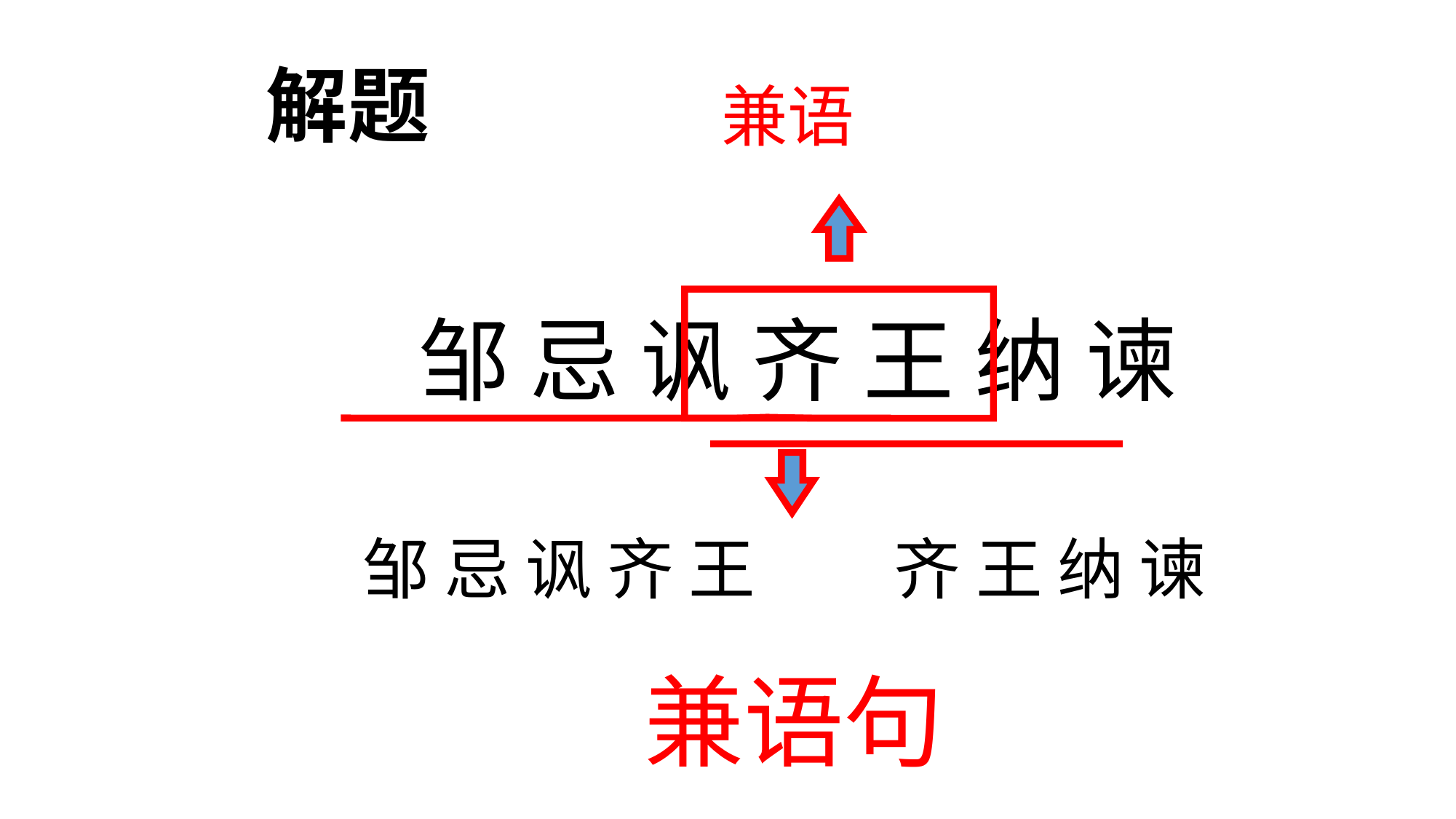

解题
兼语

邹 忌 讽 齐 王 纳 谏

邹 忌 讽 齐 王
齐 王 纳 谏
兼语句